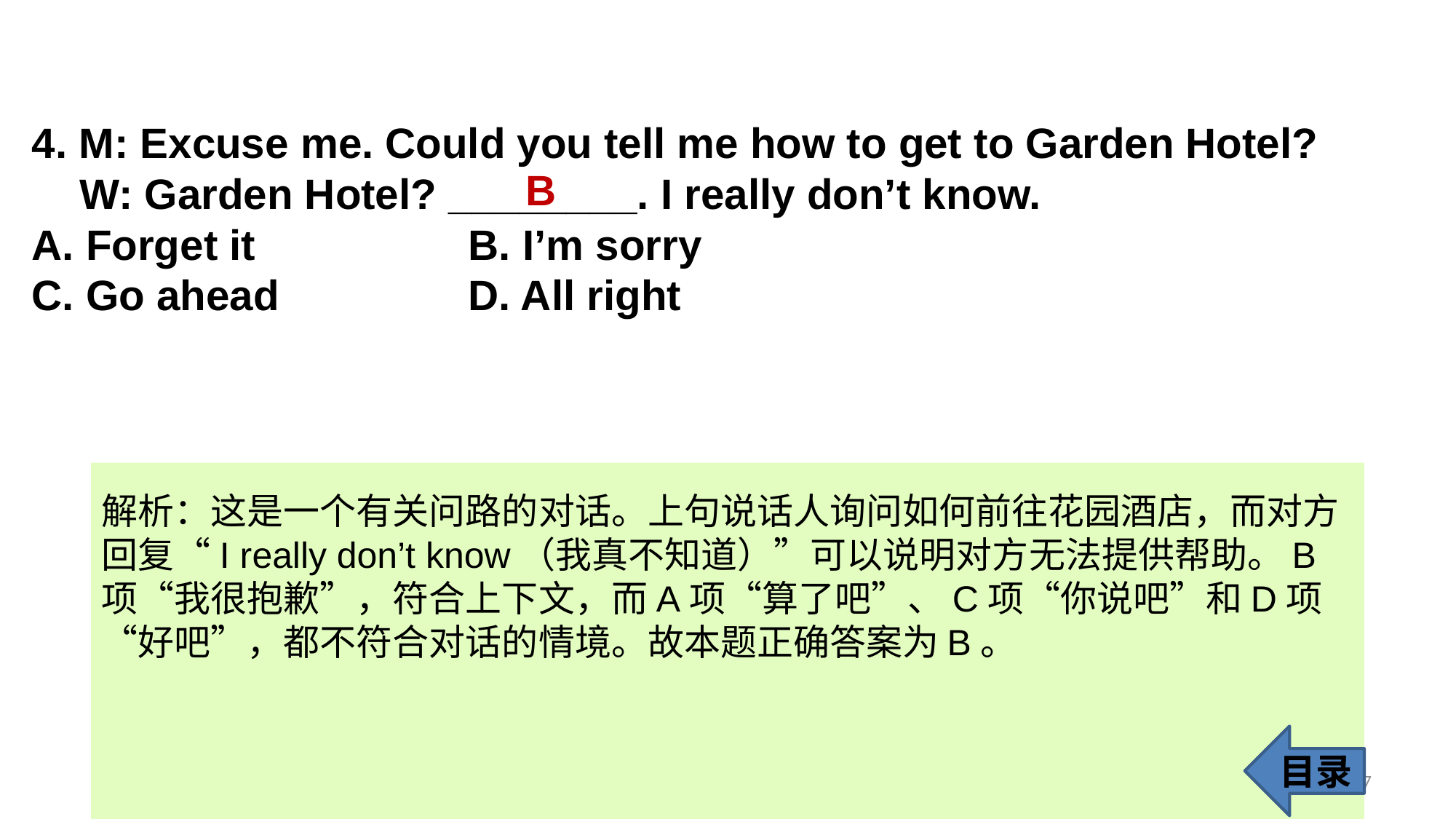

4. M: Excuse me. Could you tell me how to get to Garden Hotel?
    W: Garden Hotel? ________. I really don’t know.
A. Forget it 		B. I’m sorry
C. Go ahead 		D. All right
B

解析：这是一个有关问路的对话。上句说话人询问如何前往花园酒店，而对方回复“I really don’t know（我真不知道）”可以说明对方无法提供帮助。B项“我很抱歉”，符合上下文，而A项“算了吧”、C项“你说吧”和D项“好吧”，都不符合对话的情境。故本题正确答案为B。
目录
7